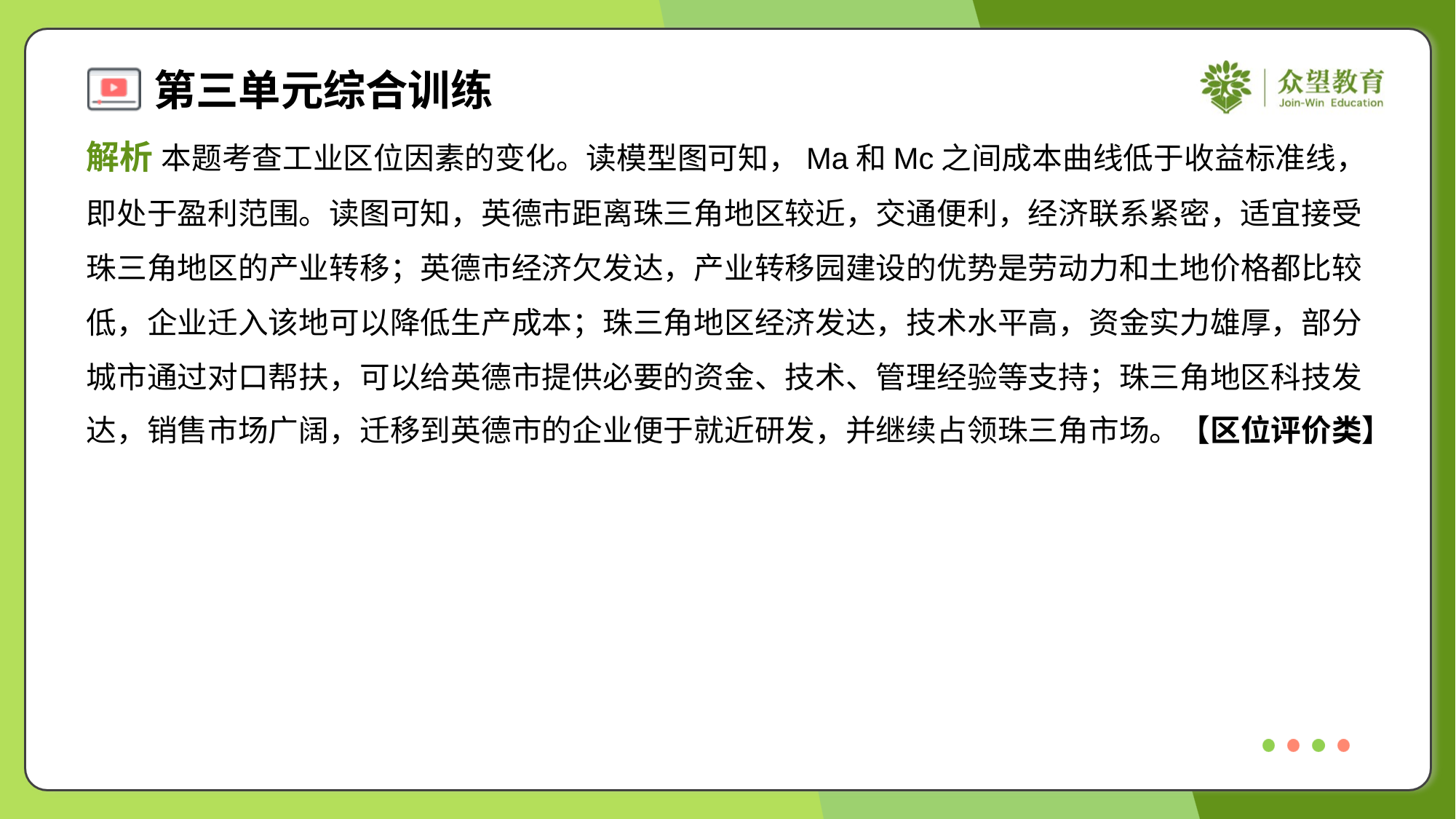

解析 本题考查工业区位因素的变化。读模型图可知，Ma和Mc之间成本曲线低于收益标准线，
即处于盈利范围。读图可知，英德市距离珠三角地区较近，交通便利，经济联系紧密，适宜接受
珠三角地区的产业转移；英德市经济欠发达，产业转移园建设的优势是劳动力和土地价格都比较
低，企业迁入该地可以降低生产成本；珠三角地区经济发达，技术水平高，资金实力雄厚，部分
城市通过对口帮扶，可以给英德市提供必要的资金、技术、管理经验等支持；珠三角地区科技发
达，销售市场广阔，迁移到英德市的企业便于就近研发，并继续占领珠三角市场。【区位评价类】